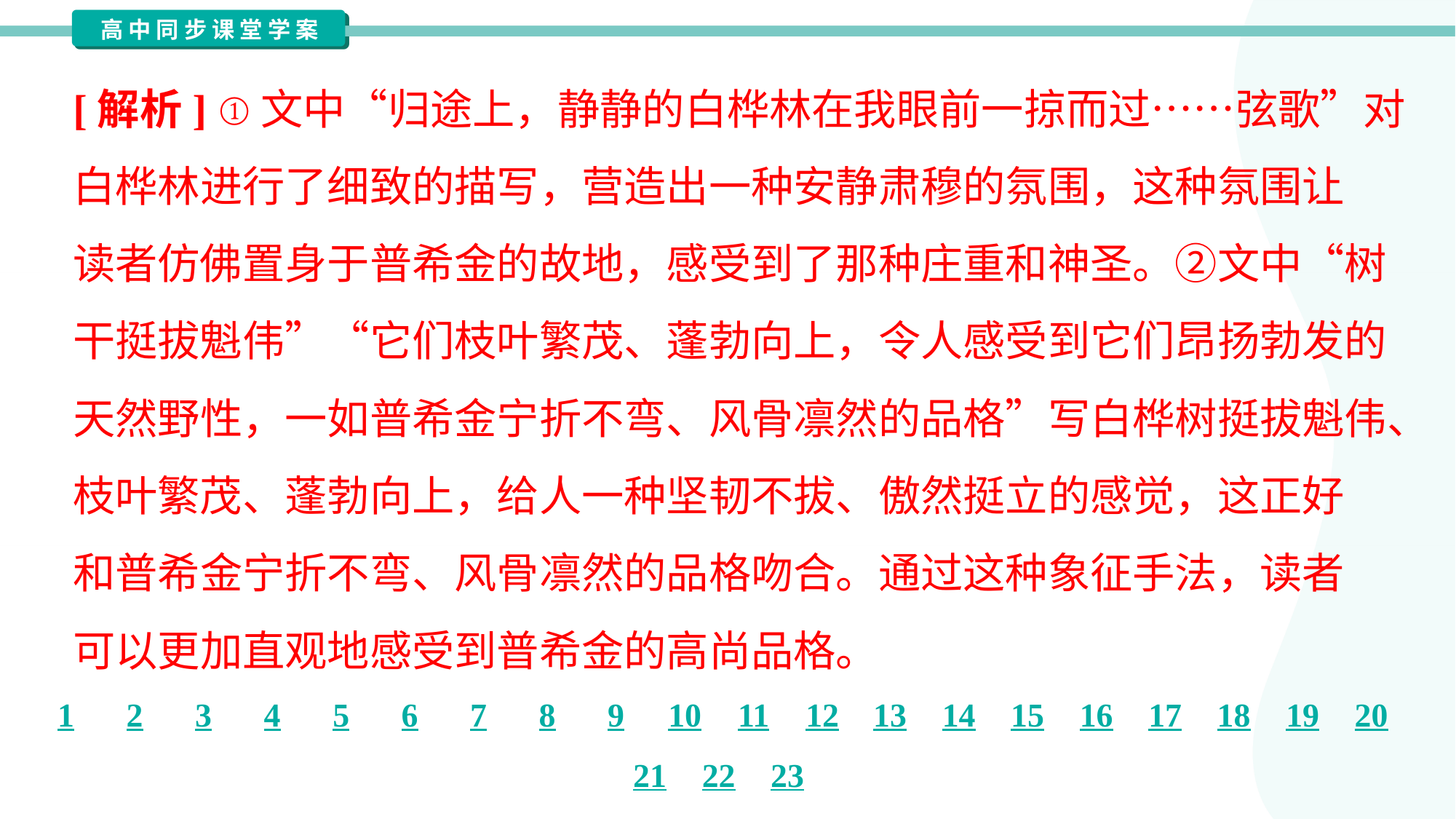

[解析] ①文中“归途上，静静的白桦林在我眼前一掠而过……弦歌”对
白桦林进行了细致的描写，营造出一种安静肃穆的氛围，这种氛围让
读者仿佛置身于普希金的故地，感受到了那种庄重和神圣。②文中“树
干挺拔魁伟”“它们枝叶繁茂、蓬勃向上，令人感受到它们昂扬勃发的
天然野性，一如普希金宁折不弯、风骨凛然的品格”写白桦树挺拔魁伟、
枝叶繁茂、蓬勃向上，给人一种坚韧不拔、傲然挺立的感觉，这正好
和普希金宁折不弯、风骨凛然的品格吻合。通过这种象征手法，读者
可以更加直观地感受到普希金的高尚品格。